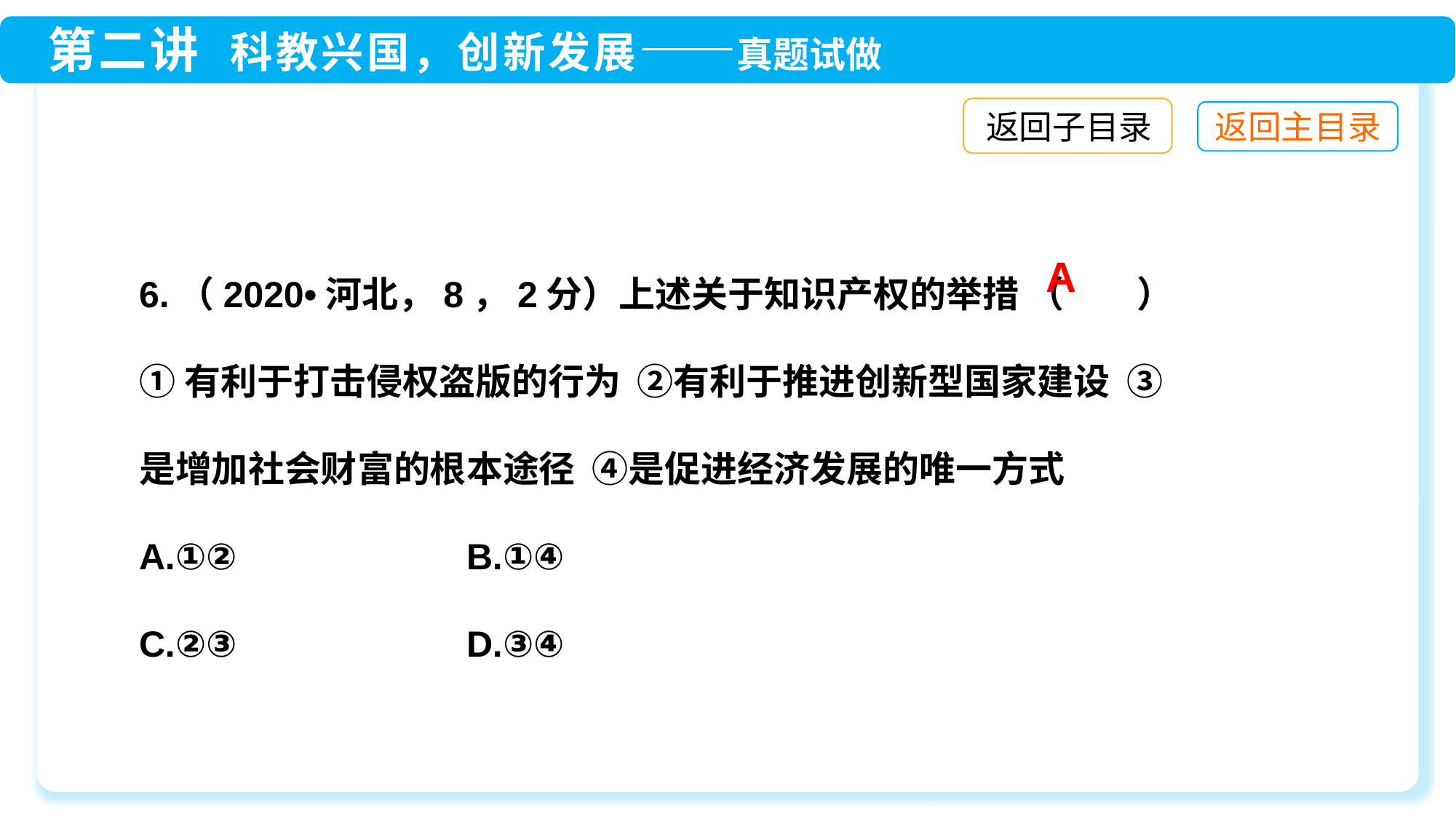

返回子目录

6.（2020•河北，8，2分）上述关于知识产权的举措 （　　）
①有利于打击侵权盗版的行为  ②有利于推进创新型国家建设  ③是增加社会财富的根本途径  ④是促进经济发展的唯一方式
A.①②　　　　	B.①④
C.②③　　　　	D.③④
A